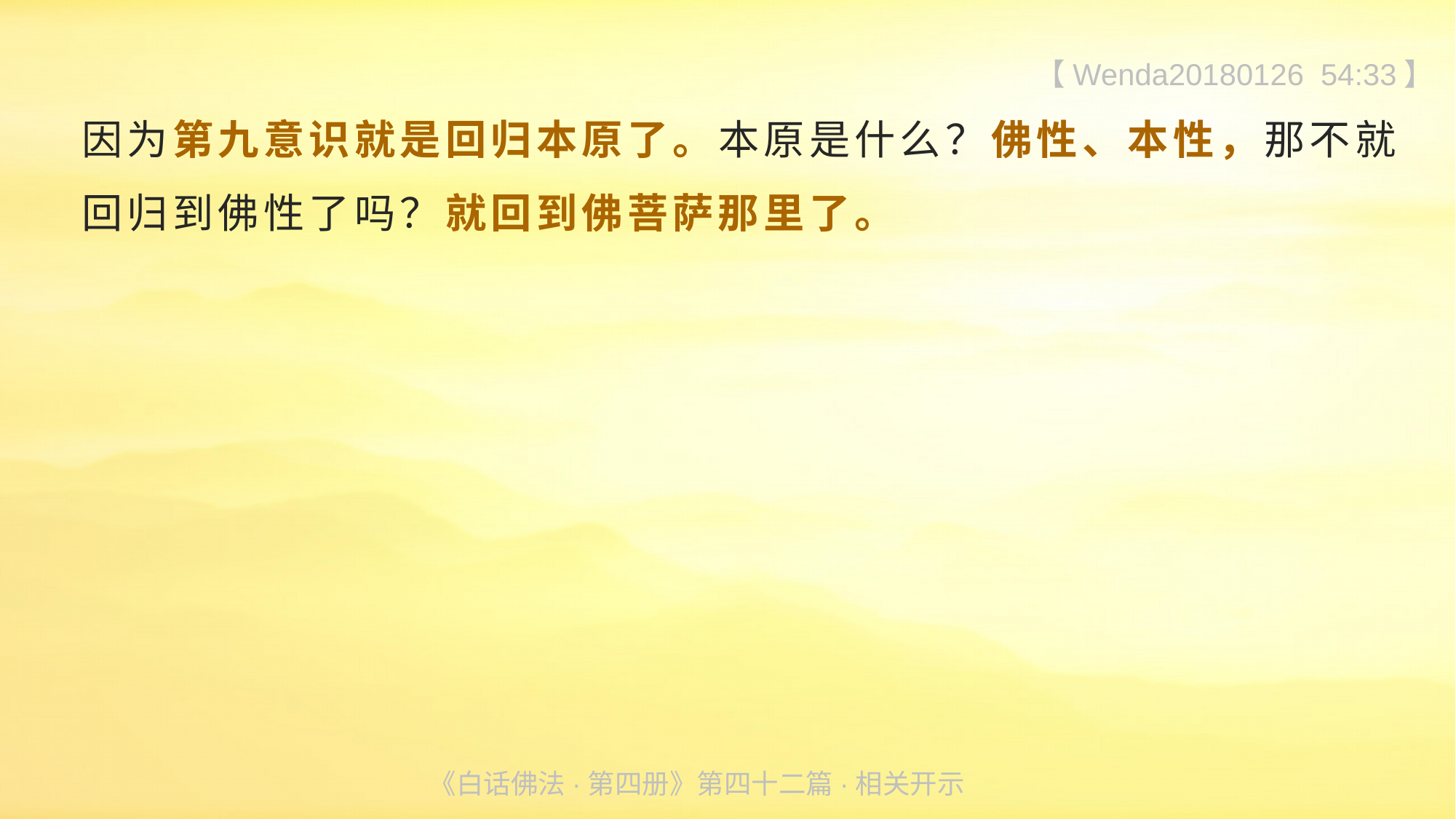

【Wenda20180126  54:33】
因为第九意识就是回归本原了。本原是什么？佛性、本性，那不就回归到佛性了吗？就回到佛菩萨那里了。

《白话佛法·第四册》第四十二篇·相关开示